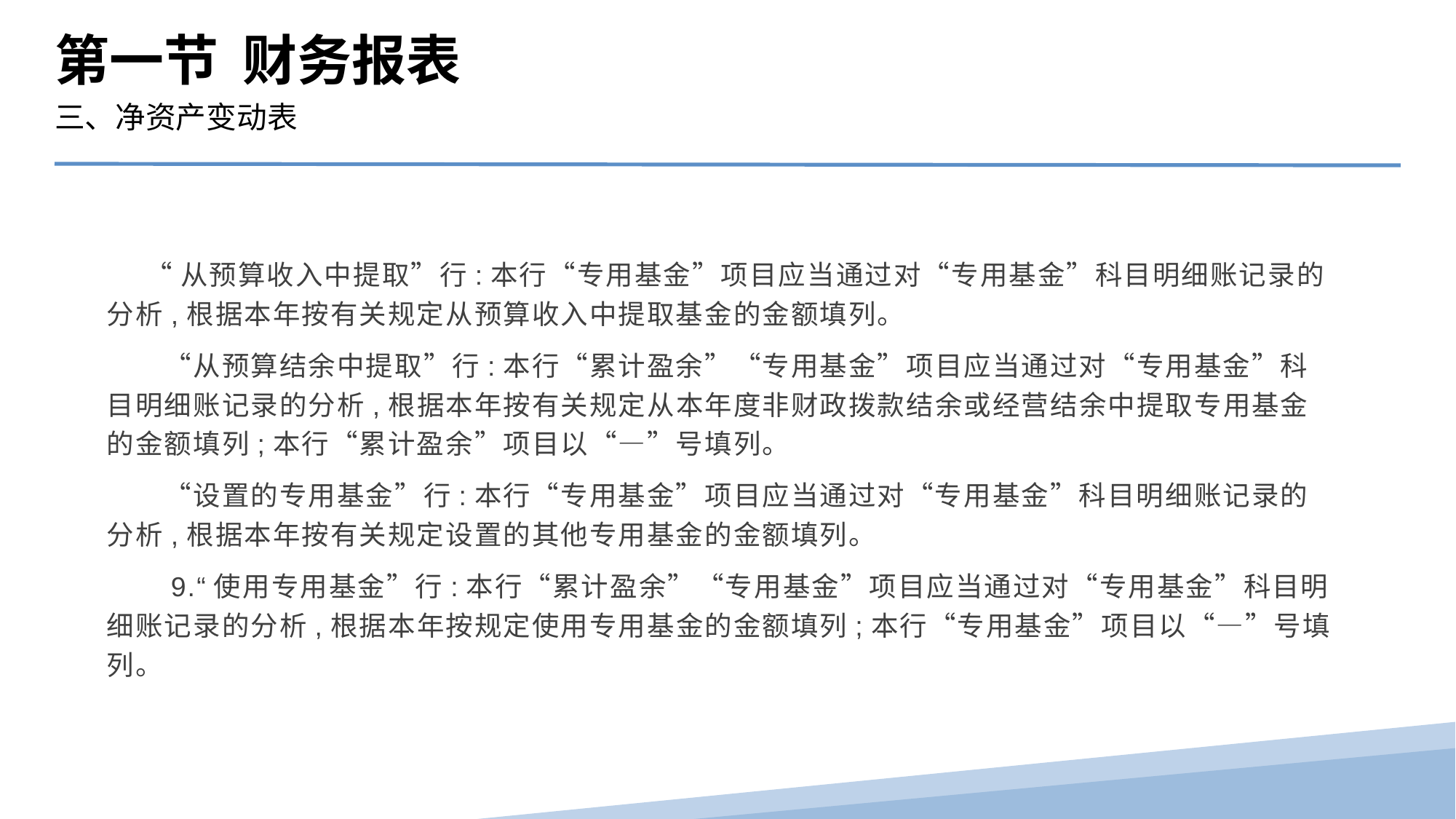

第一节  财务报表
三、净资产变动表
     “从预算收入中提取”行:本行“专用基金”项目应当通过对“专用基金”科目明细账记录的分析,根据本年按有关规定从预算收入中提取基金的金额填列。
　　“从预算结余中提取”行:本行“累计盈余”“专用基金”项目应当通过对“专用基金”科目明细账记录的分析,根据本年按有关规定从本年度非财政拨款结余或经营结余中提取专用基金的金额填列;本行“累计盈余”项目以“—”号填列。
　　“设置的专用基金”行:本行“专用基金”项目应当通过对“专用基金”科目明细账记录的分析,根据本年按有关规定设置的其他专用基金的金额填列。
　　9.“使用专用基金”行:本行“累计盈余”“专用基金”项目应当通过对“专用基金”科目明细账记录的分析,根据本年按规定使用专用基金的金额填列;本行“专用基金”项目以“—”号填列。